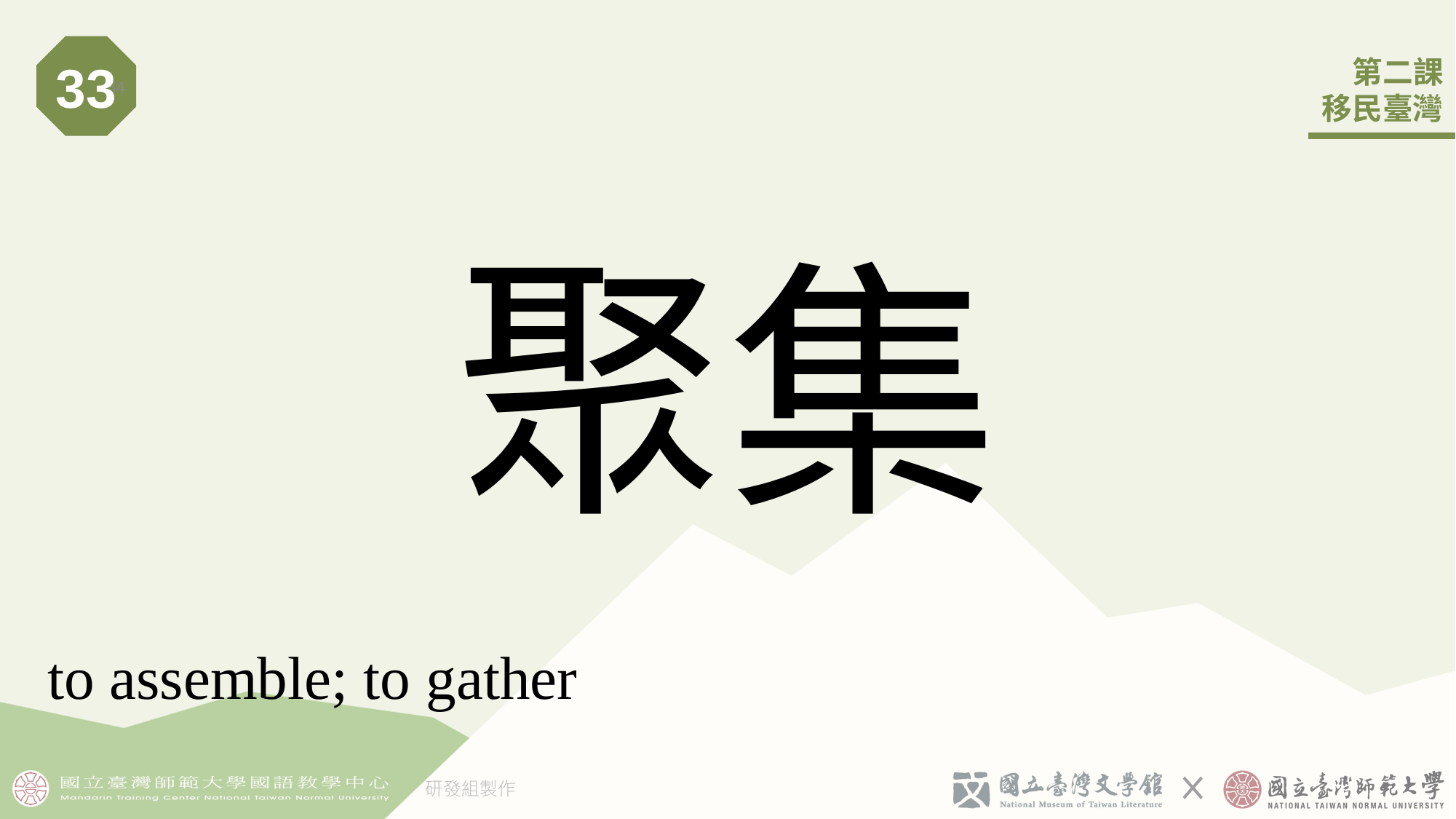

33
34
# 聚集
to assemble; to gather